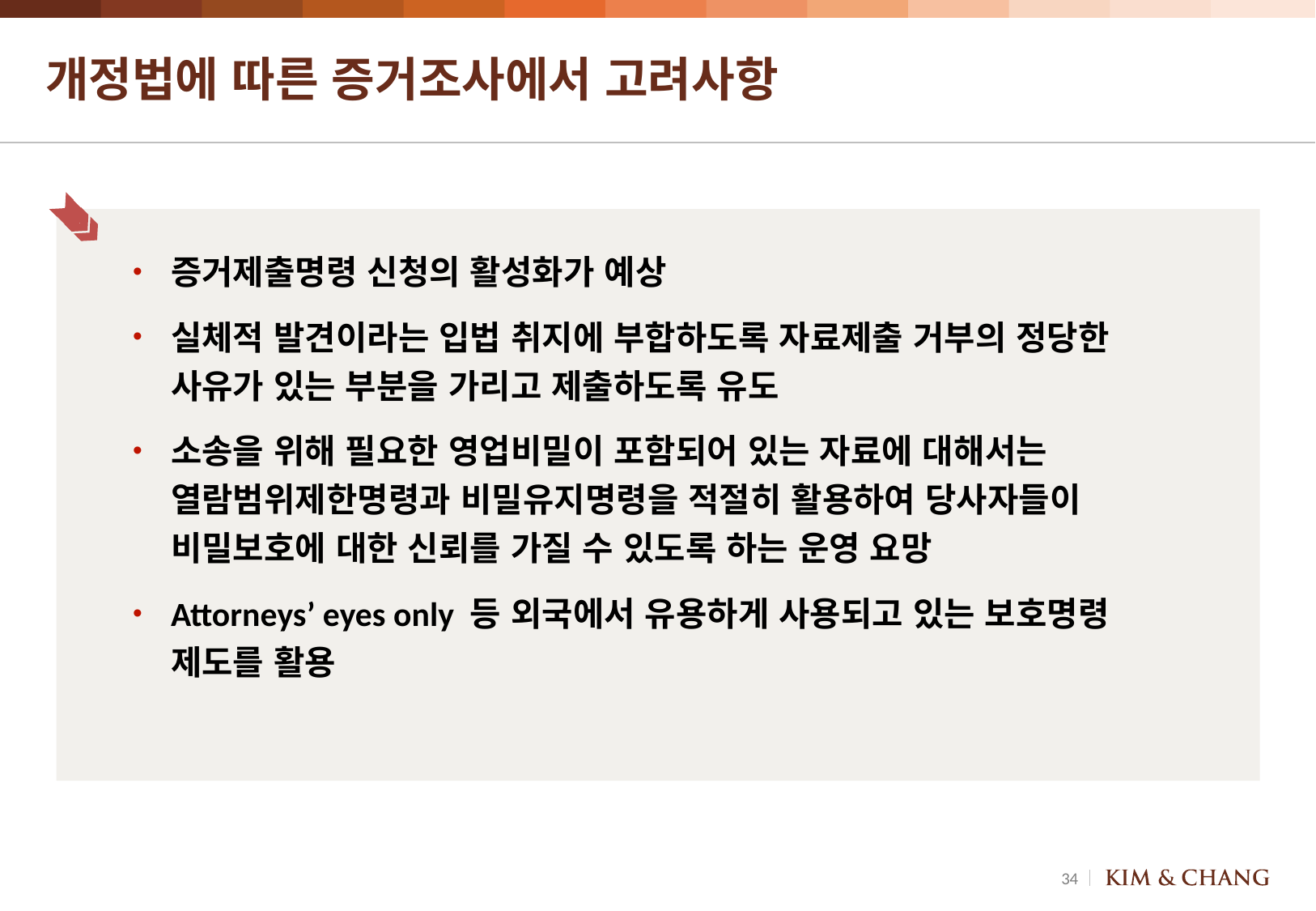

# 개정법에 따른 증거조사에서 고려사항

증거제출명령 신청의 활성화가 예상
실체적 발견이라는 입법 취지에 부합하도록 자료제출 거부의 정당한 사유가 있는 부분을 가리고 제출하도록 유도
소송을 위해 필요한 영업비밀이 포함되어 있는 자료에 대해서는 열람범위제한명령과 비밀유지명령을 적절히 활용하여 당사자들이 비밀보호에 대한 신뢰를 가질 수 있도록 하는 운영 요망
Attorneys’ eyes only 등 외국에서 유용하게 사용되고 있는 보호명령 제도를 활용